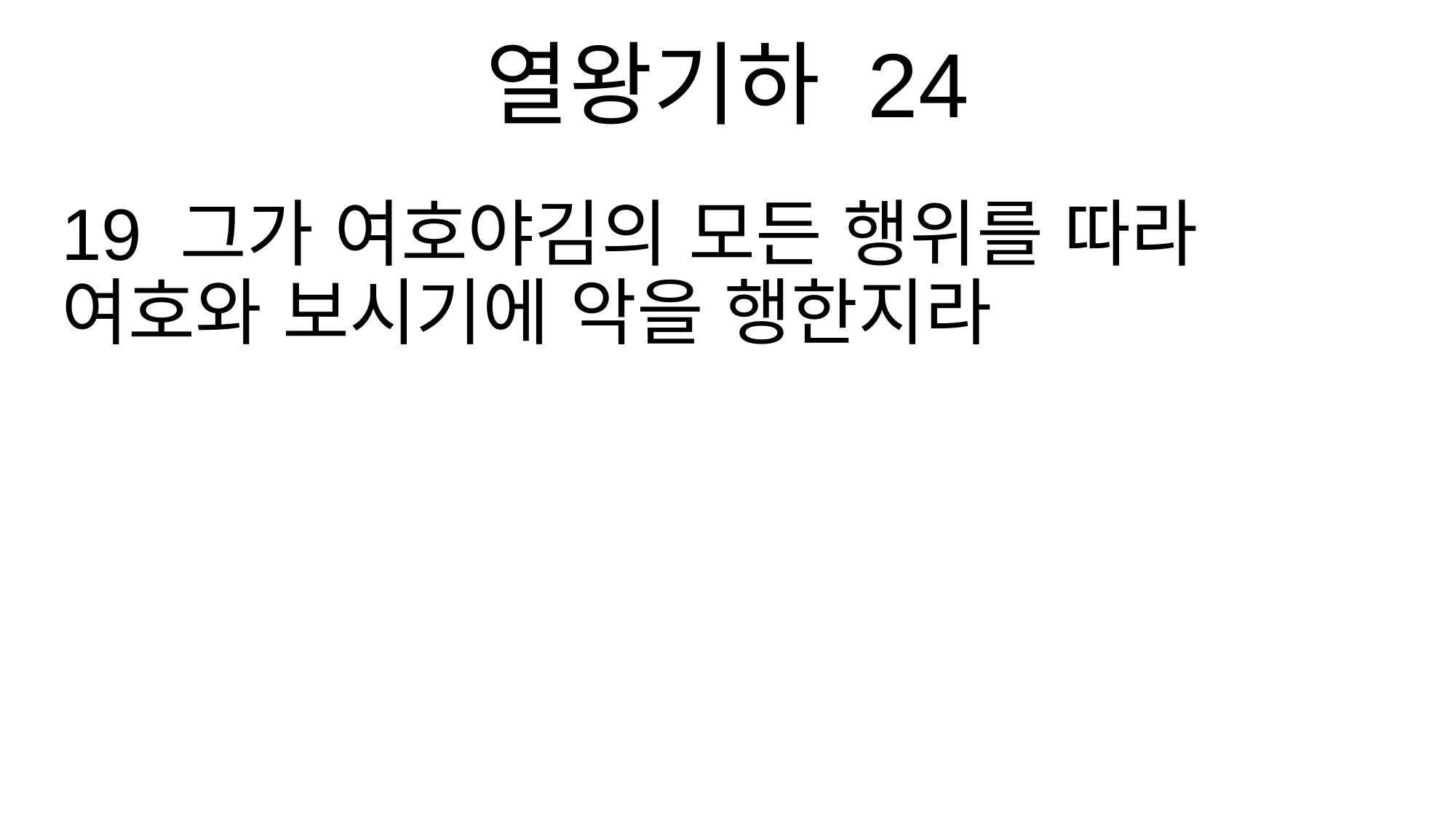

열왕기하 24
19 그가 여호야김의 모든 행위를 따라 여호와 보시기에 악을 행한지라